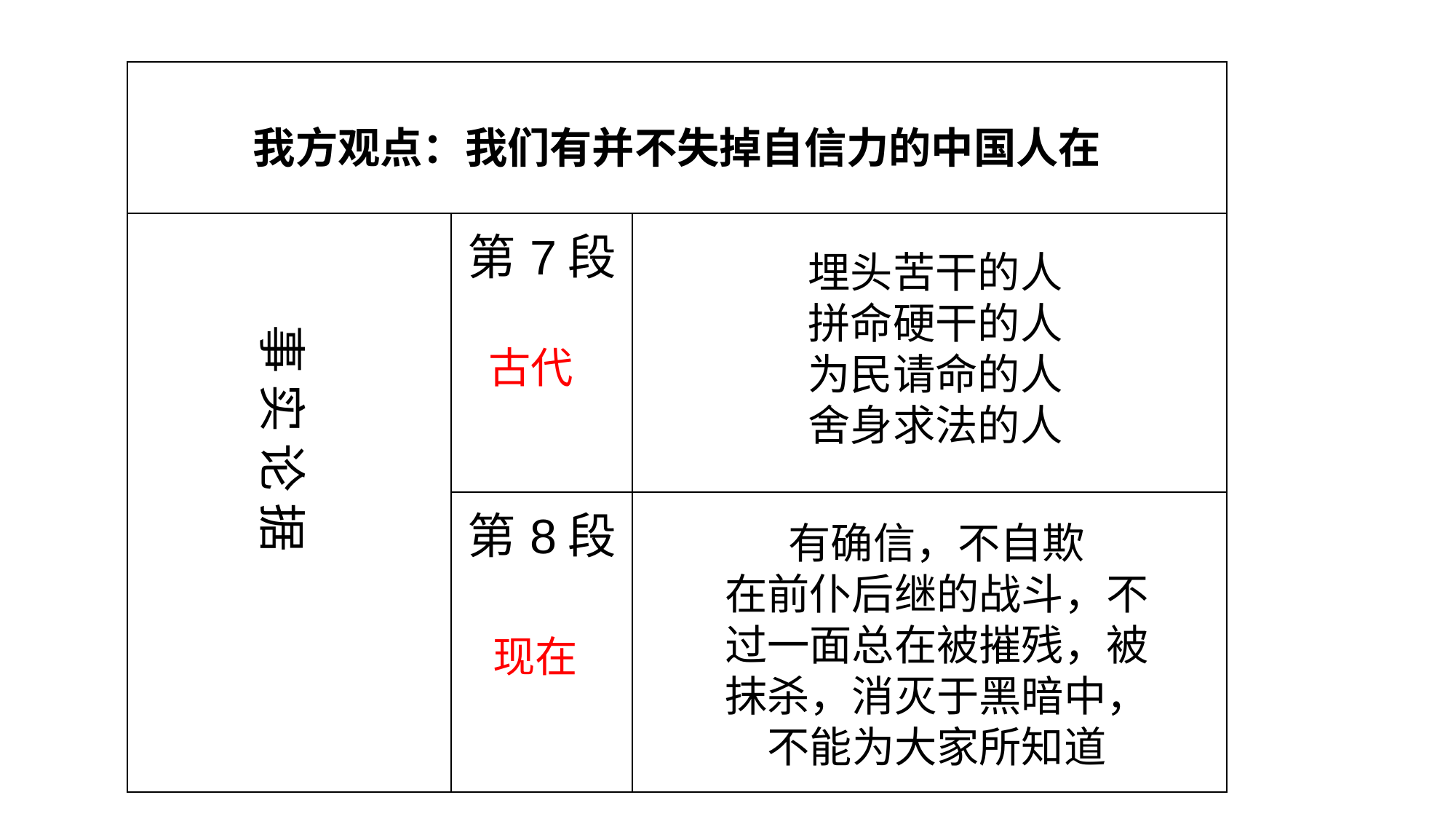

|  |  |  |
| --- | --- | --- |
|  | 第7段 |  |
|  | 第8段 |  |
我方观点：我们有并不失掉自信力的中国人在

埋头苦干的人
拼命硬干的人
为民请命的人
舍身求法的人

事 实 论 据
古代
有确信，不自欺
在前仆后继的战斗，不过一面总在被摧残，被抹杀，消灭于黑暗中，不能为大家所知道

现在